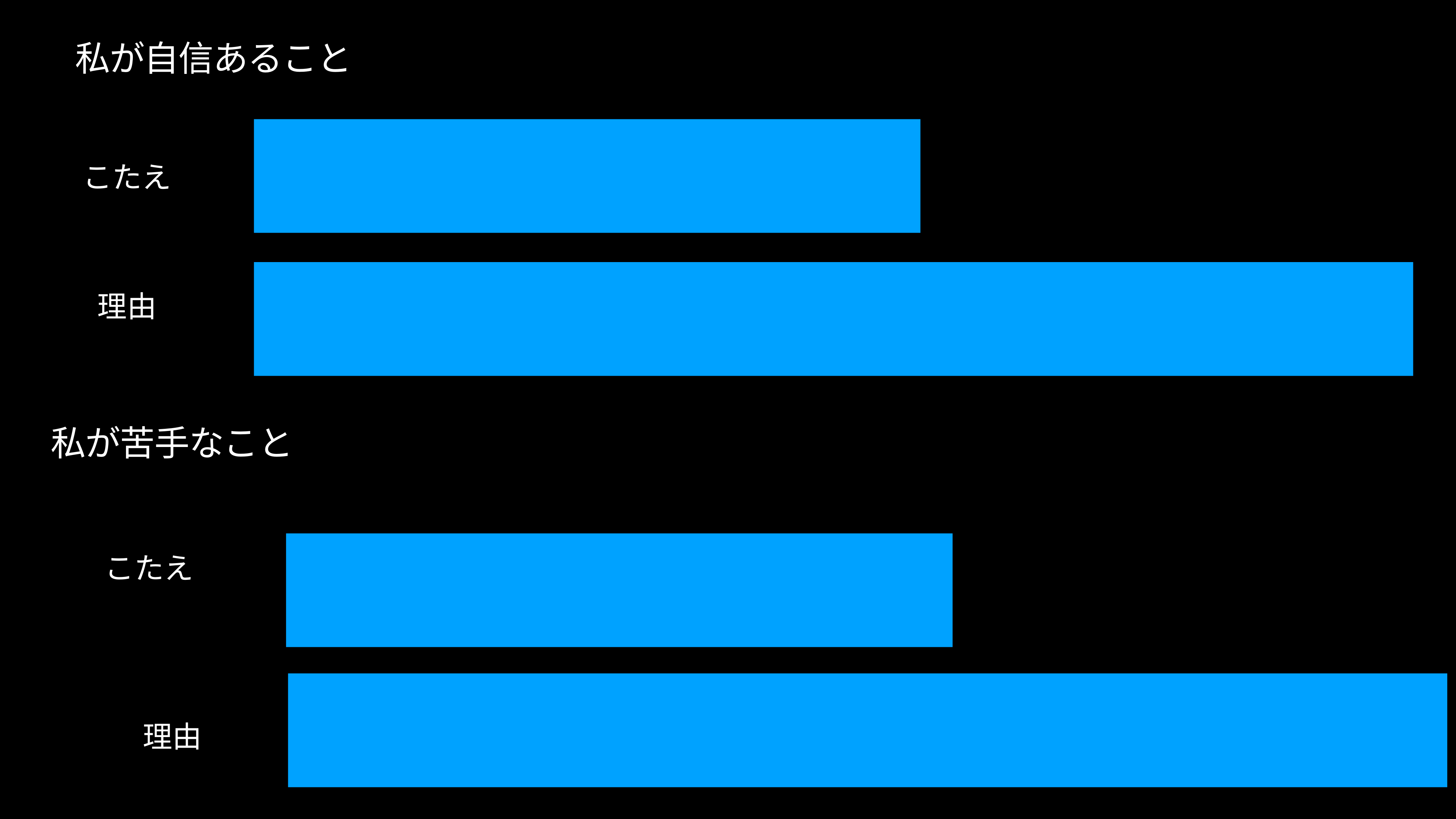

# 私が自信あること

こたえ

理由
私が苦手なこと

こたえ

理由